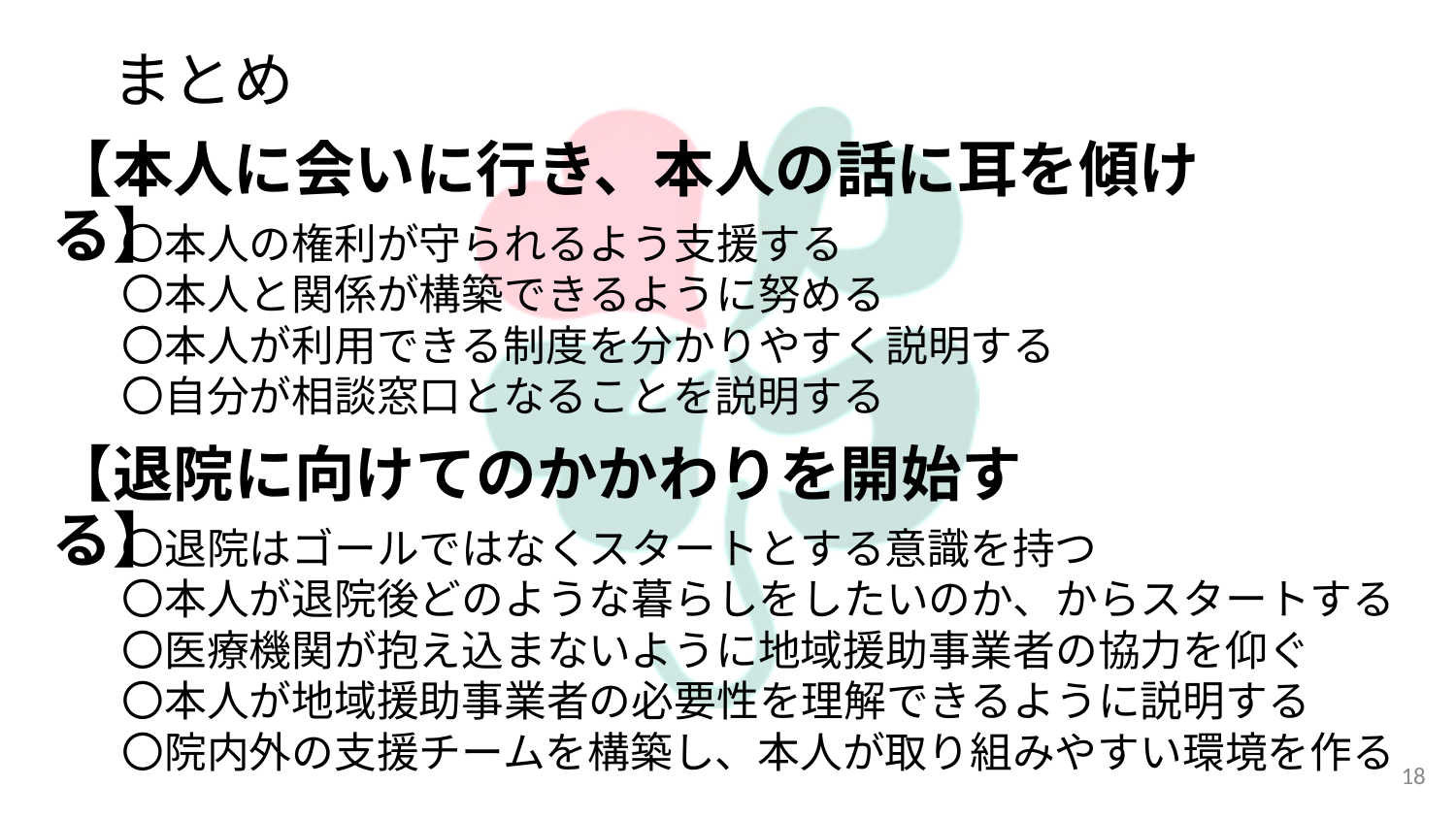

# まとめ
【本人に会いに行き、本人の話に耳を傾ける】
〇本人の権利が守られるよう支援する
〇本人と関係が構築できるように努める
〇本人が利用できる制度を分かりやすく説明する
〇自分が相談窓口となることを説明する
【退院に向けてのかかわりを開始する】
〇退院はゴールではなくスタートとする意識を持つ
〇本人が退院後どのような暮らしをしたいのか、からスタートする
〇医療機関が抱え込まないように地域援助事業者の協力を仰ぐ
〇本人が地域援助事業者の必要性を理解できるように説明する
〇院内外の支援チームを構築し、本人が取り組みやすい環境を作る
18